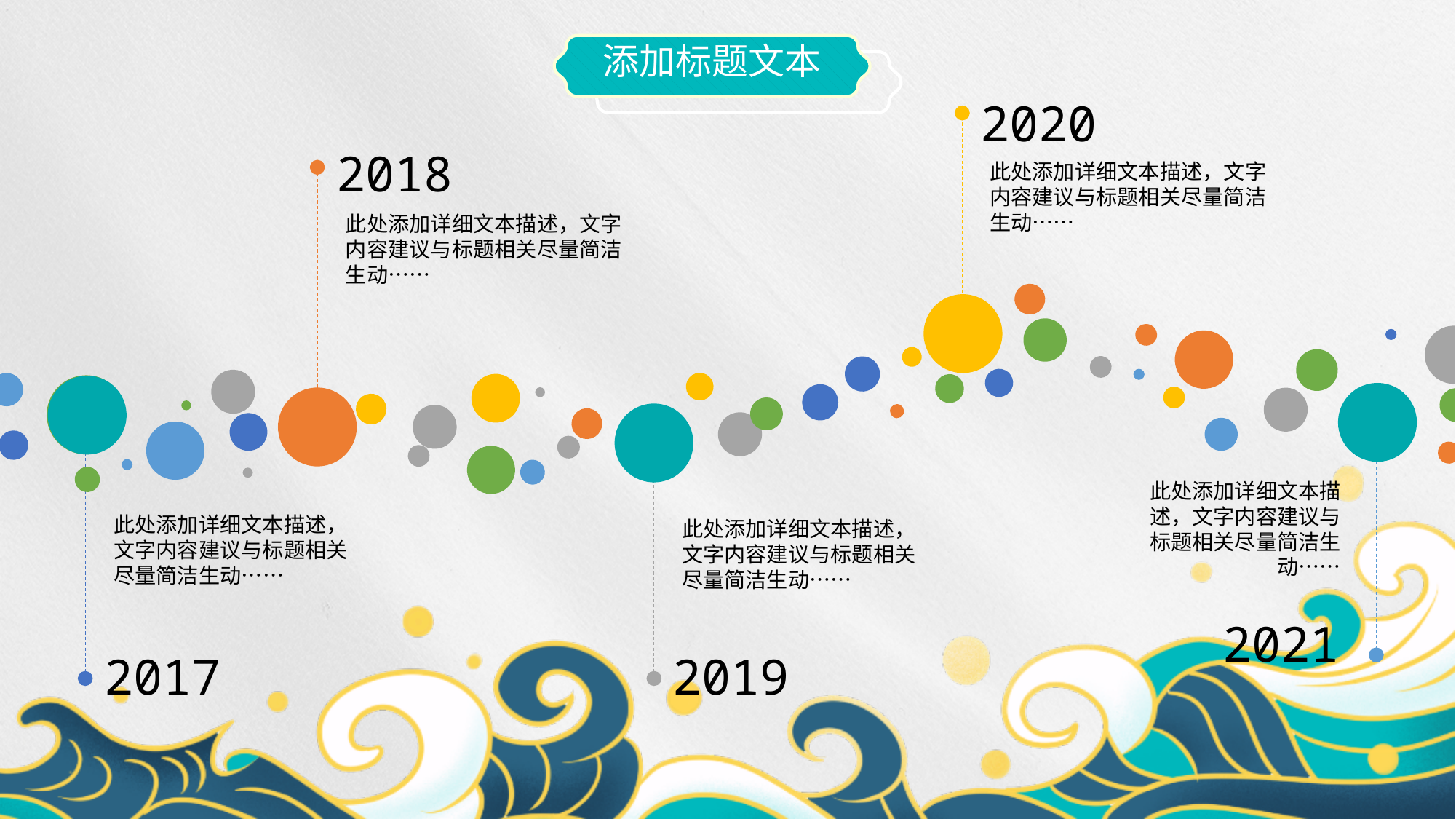

添加标题文本
2020
此处添加详细文本描述，文字内容建议与标题相关尽量简洁生动……
2018
此处添加详细文本描述，文字内容建议与标题相关尽量简洁生动……

此处添加详细文本描述，文字内容建议与标题相关尽量简洁生动……
2021
此处添加详细文本描述，文字内容建议与标题相关尽量简洁生动……
2017
此处添加详细文本描述，文字内容建议与标题相关尽量简洁生动……
2019